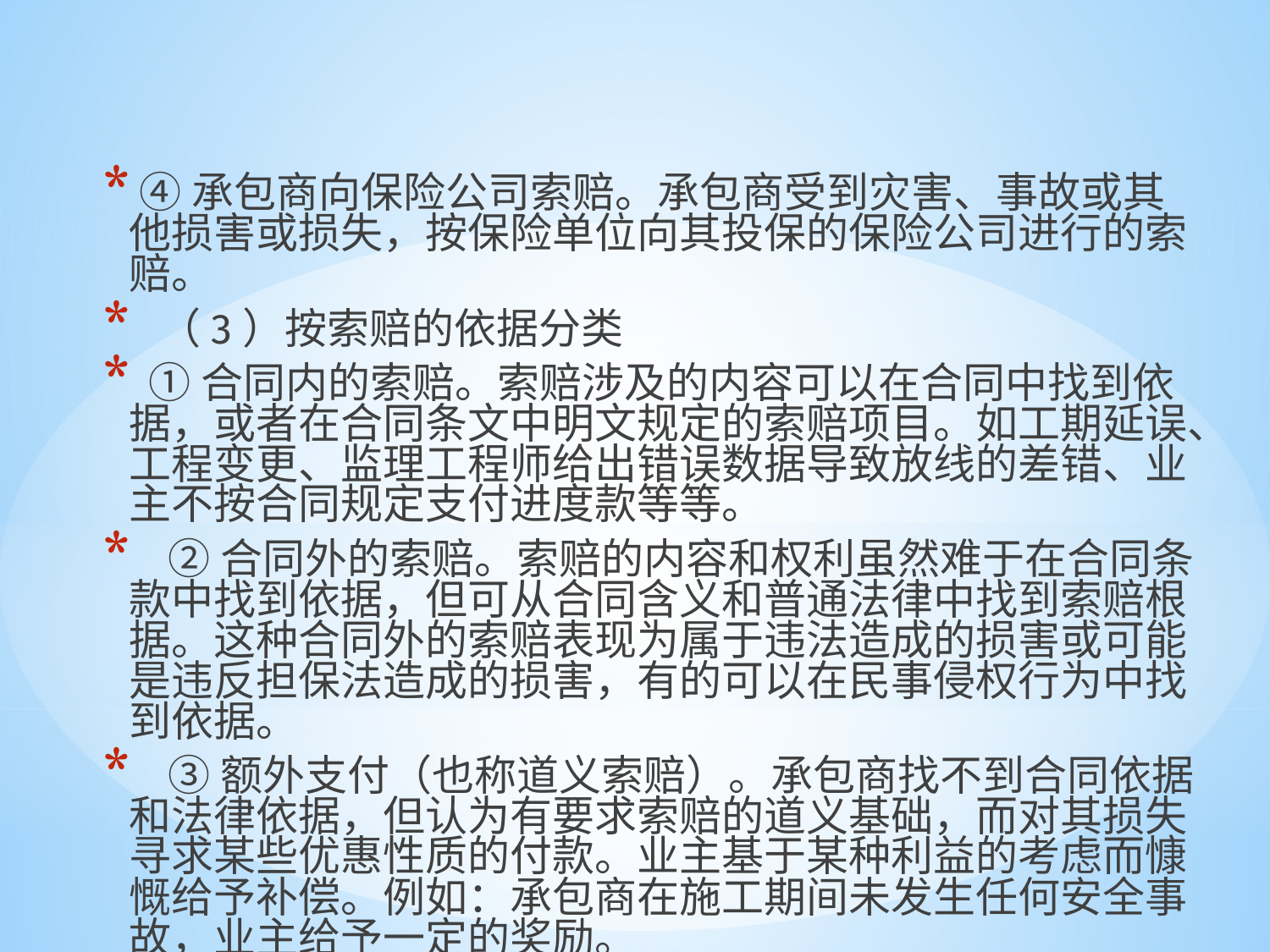

④承包商向保险公司索赔。承包商受到灾害、事故或其他损害或损失，按保险单位向其投保的保险公司进行的索赔。
  （3）按索赔的依据分类
  ①合同内的索赔。索赔涉及的内容可以在合同中找到依据，或者在合同条文中明文规定的索赔项目。如工期延误、工程变更、监理工程师给出错误数据导致放线的差错、业主不按合同规定支付进度款等等。
    ②合同外的索赔。索赔的内容和权利虽然难于在合同条款中找到依据，但可从合同含义和普通法律中找到索赔根据。这种合同外的索赔表现为属于违法造成的损害或可能是违反担保法造成的损害，有的可以在民事侵权行为中找到依据。
    ③额外支付（也称道义索赔）。承包商找不到合同依据和法律依据，但认为有要求索赔的道义基础，而对其损失寻求某些优惠性质的付款。业主基于某种利益的考虑而慷慨给予补偿。例如：承包商在施工期间未发生任何安全事故，业主给予一定的奖励。
#